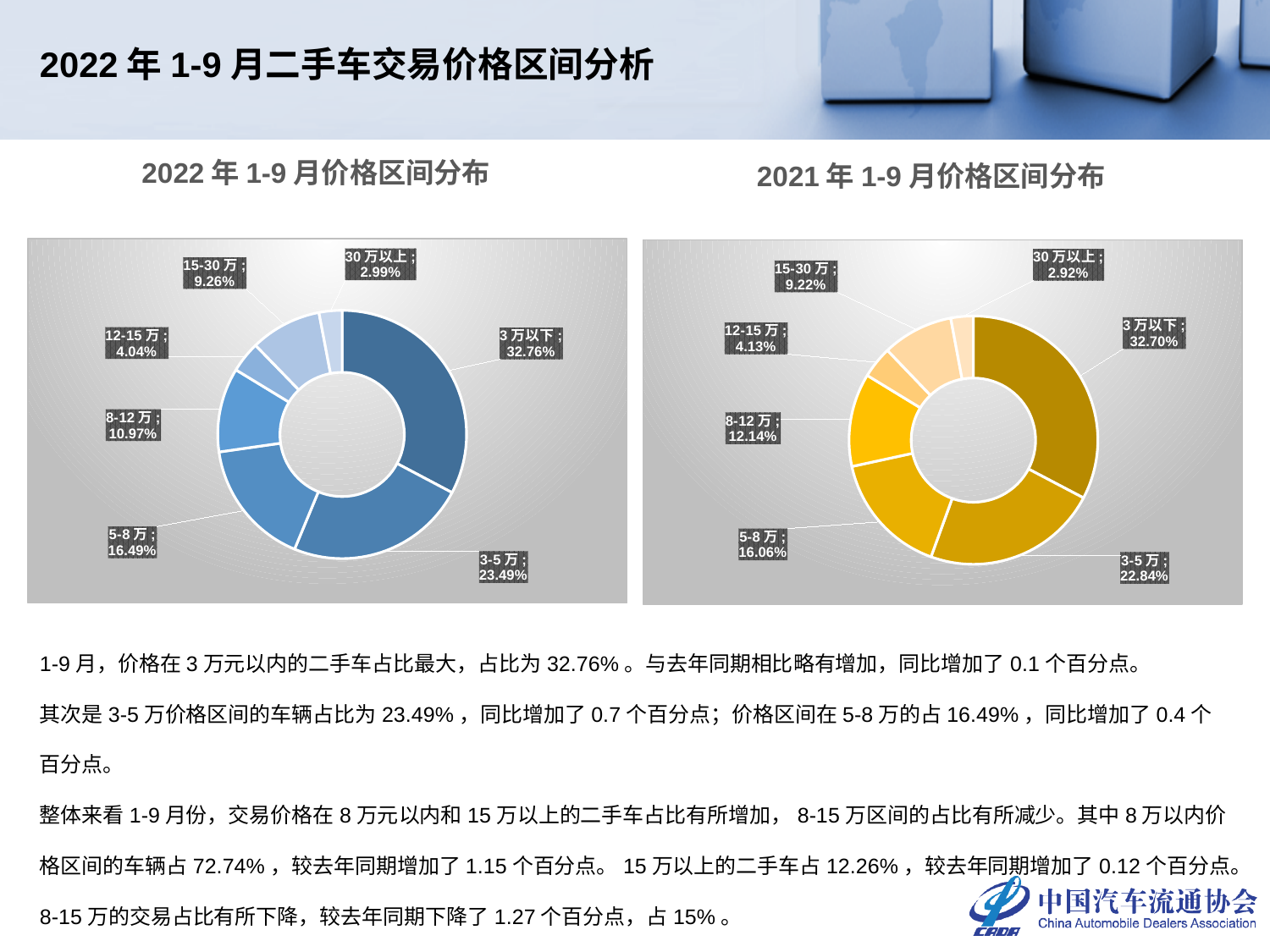

2022年1-9月二手车交易价格区间分析
2022年1-9月价格区间分布
2021年1-9月价格区间分布

### Chart

| Category | 2022年累计 |
|---|---|
| 3万以下 | 0.3276174622171683 |
| 3-5万 | 0.2348588918741201 |
| 5-8万 | 0.16493094595357888 |
| 8-12万 | 0.10967332144687916 |
| 12-15万 | 0.040362433831420526 |
| 15-30万 | 0.09262162389710153 |
| 30万以上 | 0.0299353207797315 |

### Chart

| Category | 2021年累计 |
|---|---|
| 3万以下 | 0.32698859855779017 |
| 3-5万 | 0.22835393994782668 |
| 5-8万 | 0.1605535499544562 |
| 8-12万 | 0.12140290665984473 |
| 12-15万 | 0.041316935544146484 |
| 15-30万 | 0.09218257134332603 |
| 30万以上 | 0.029201497992609692 |
1-9月，价格在3万元以内的二手车占比最大，占比为32.76%。与去年同期相比略有增加，同比增加了0.1个百分点。
其次是3-5万价格区间的车辆占比为23.49%，同比增加了0.7个百分点；价格区间在5-8万的占16.49%，同比增加了0.4个百分点。
整体来看1-9月份，交易价格在8万元以内和15万以上的二手车占比有所增加，8-15万区间的占比有所减少。其中8万以内价格区间的车辆占72.74%，较去年同期增加了1.15个百分点。15万以上的二手车占12.26%，较去年同期增加了0.12个百分点。8-15万的交易占比有所下降，较去年同期下降了1.27个百分点，占15%。